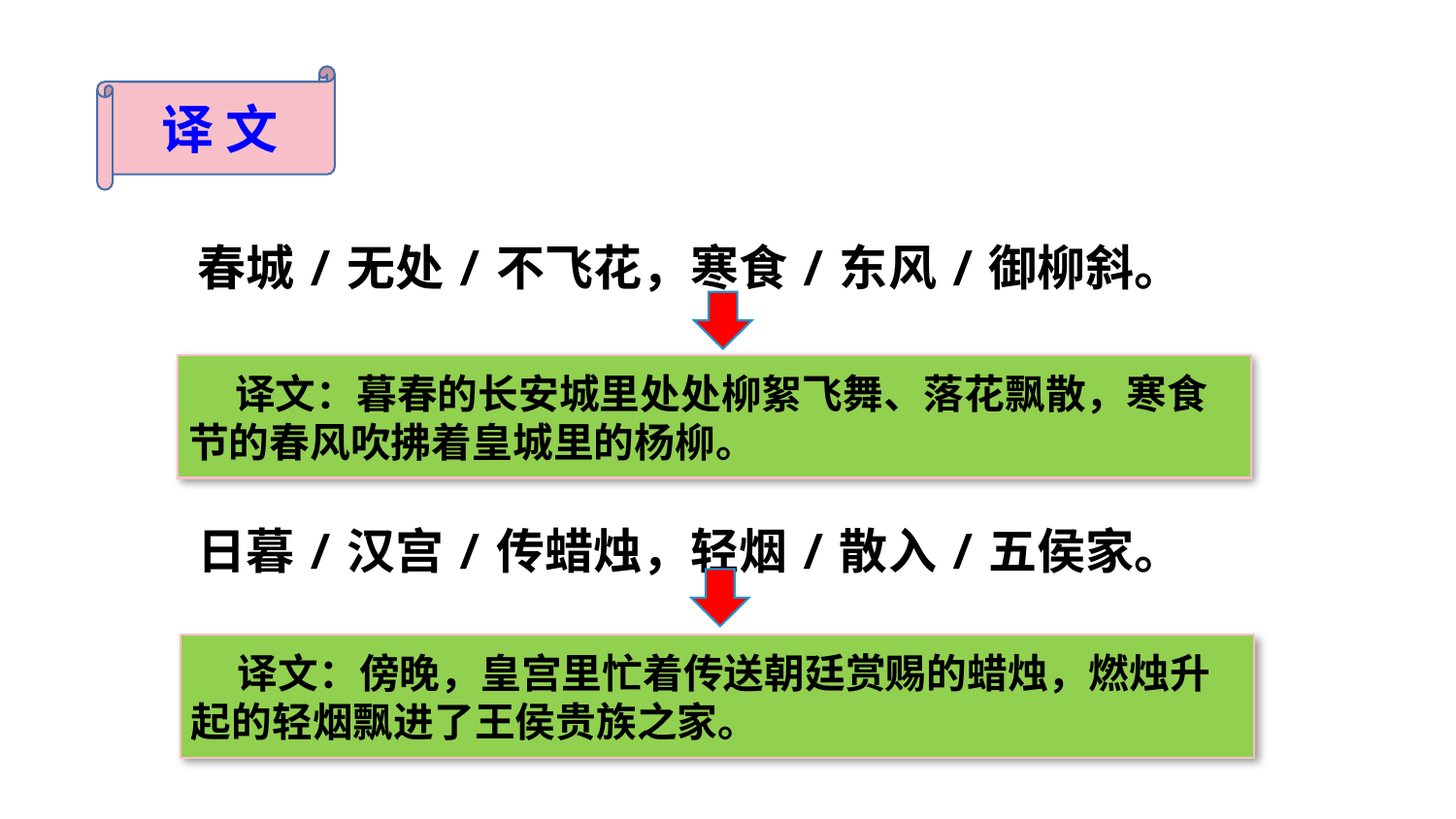

译 文
春城/无处/不飞花，寒食/东风/御柳斜。

    译文：暮春的长安城里处处柳絮飞舞、落花飘散，寒食节的春风吹拂着皇城里的杨柳。
日暮/汉宫/传蜡烛，轻烟/散入/五侯家。

    译文：傍晚，皇宫里忙着传送朝廷赏赐的蜡烛，燃烛升起的轻烟飘进了王侯贵族之家。